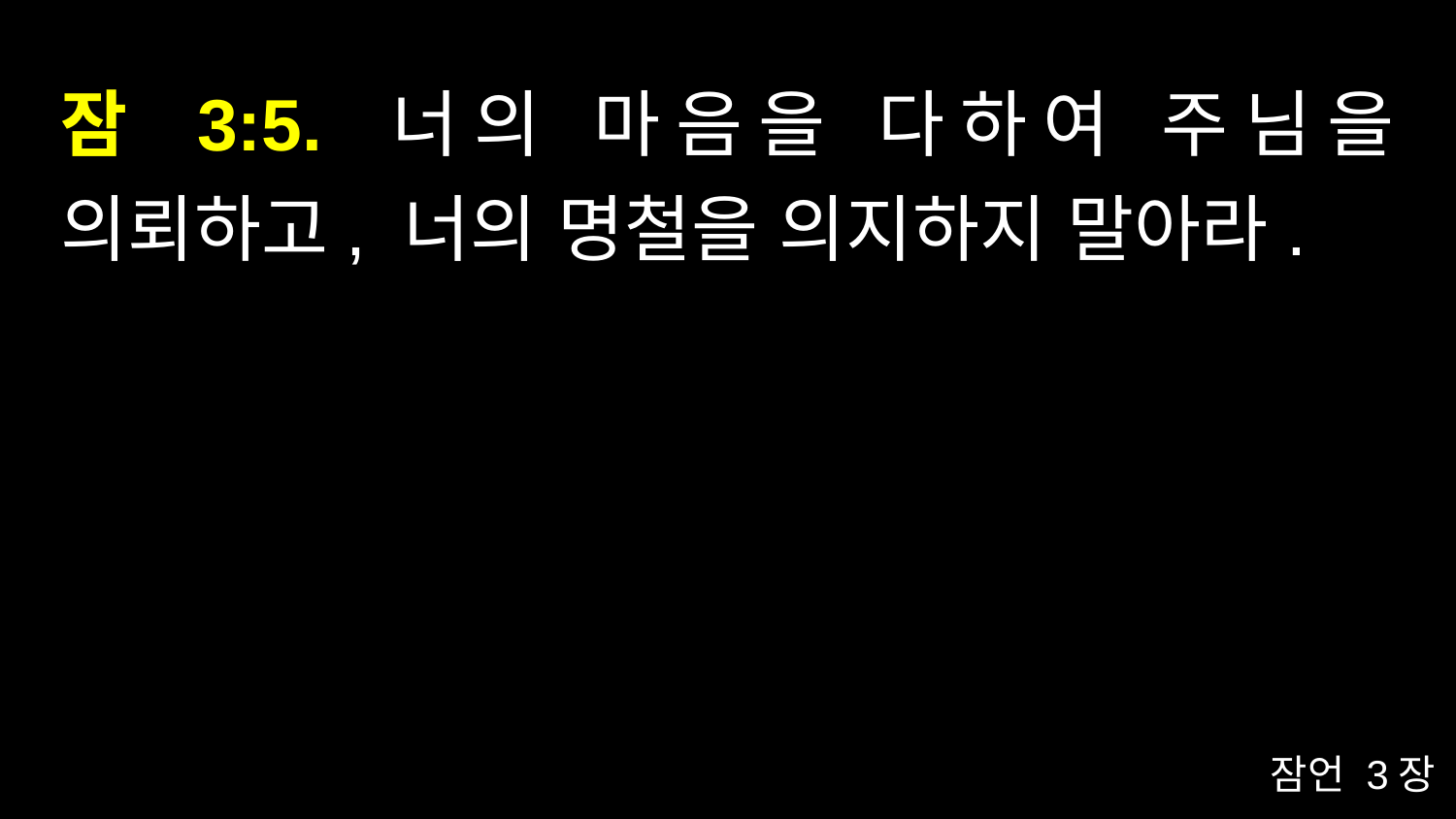

# 잠 3:5. 너의 마음을 다하여 주님을 의뢰하고, 너의 명철을 의지하지 말아라.
잠언 3장